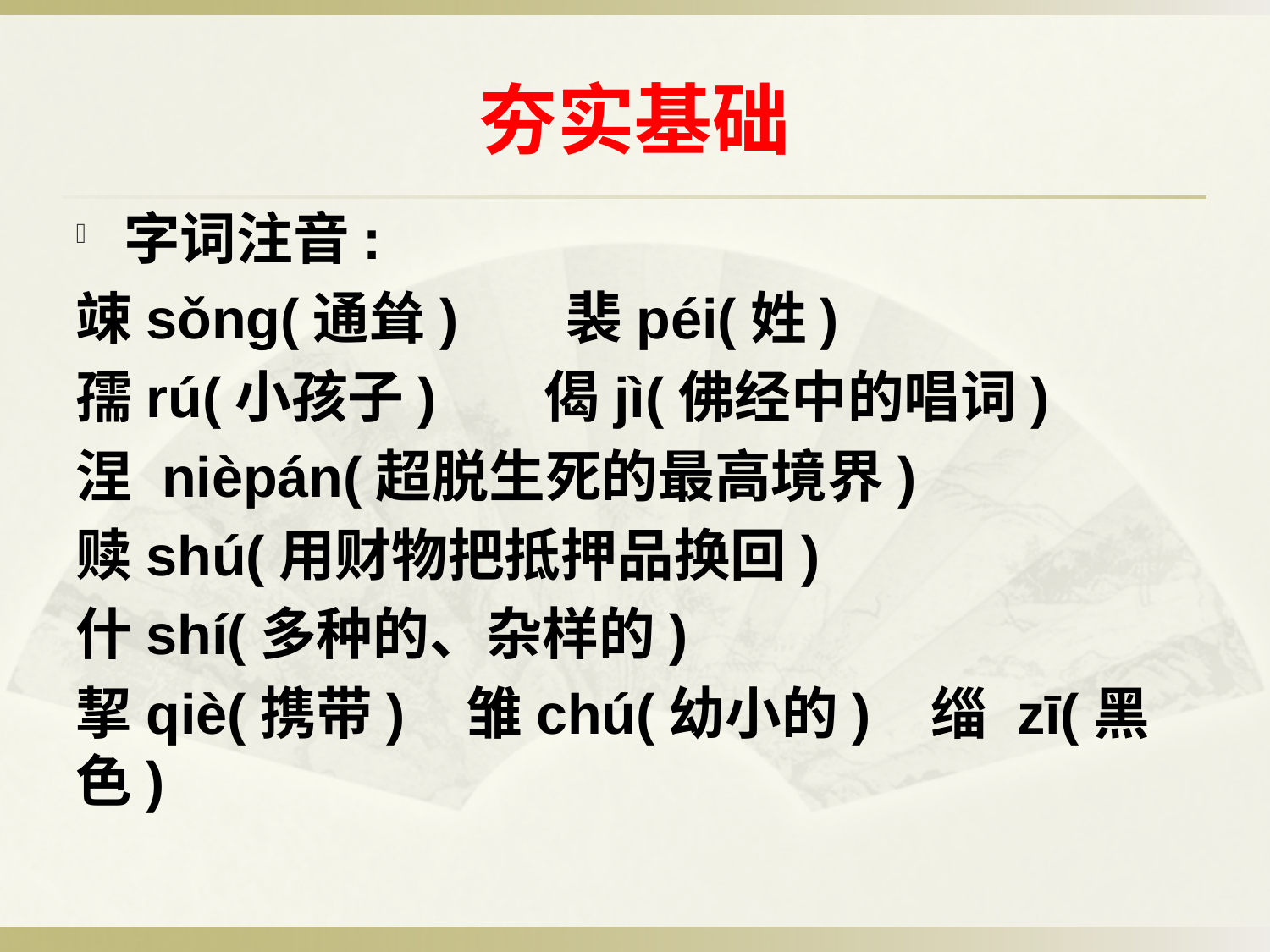

# 夯实基础
字词注音:
竦sǒng(通耸)      裴péi(姓)
孺rú(小孩子)      偈jì(佛经中的唱词)
涅 nièpán(超脱生死的最高境界)
赎shú(用财物把抵押品换回)
什shí(多种的、杂样的)
挈qiè(携带)   雏chú(幼小的)   缁 zī(黑色)